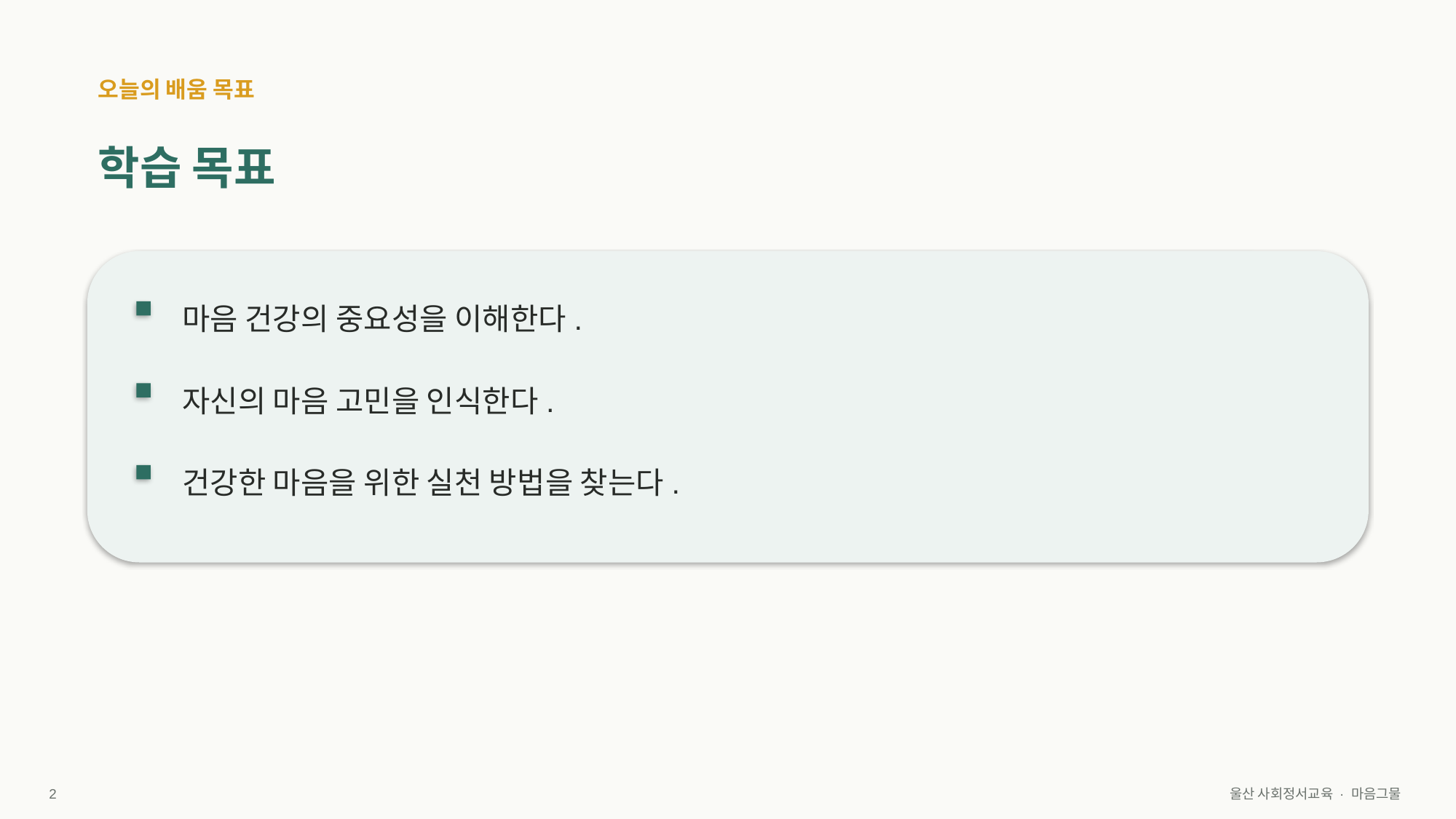

오늘의 배움 목표
학습 목표

마음 건강의 중요성을 이해한다.

자신의 마음 고민을 인식한다.

건강한 마음을 위한 실천 방법을 찾는다.

2
울산 사회정서교육 · 마음그물